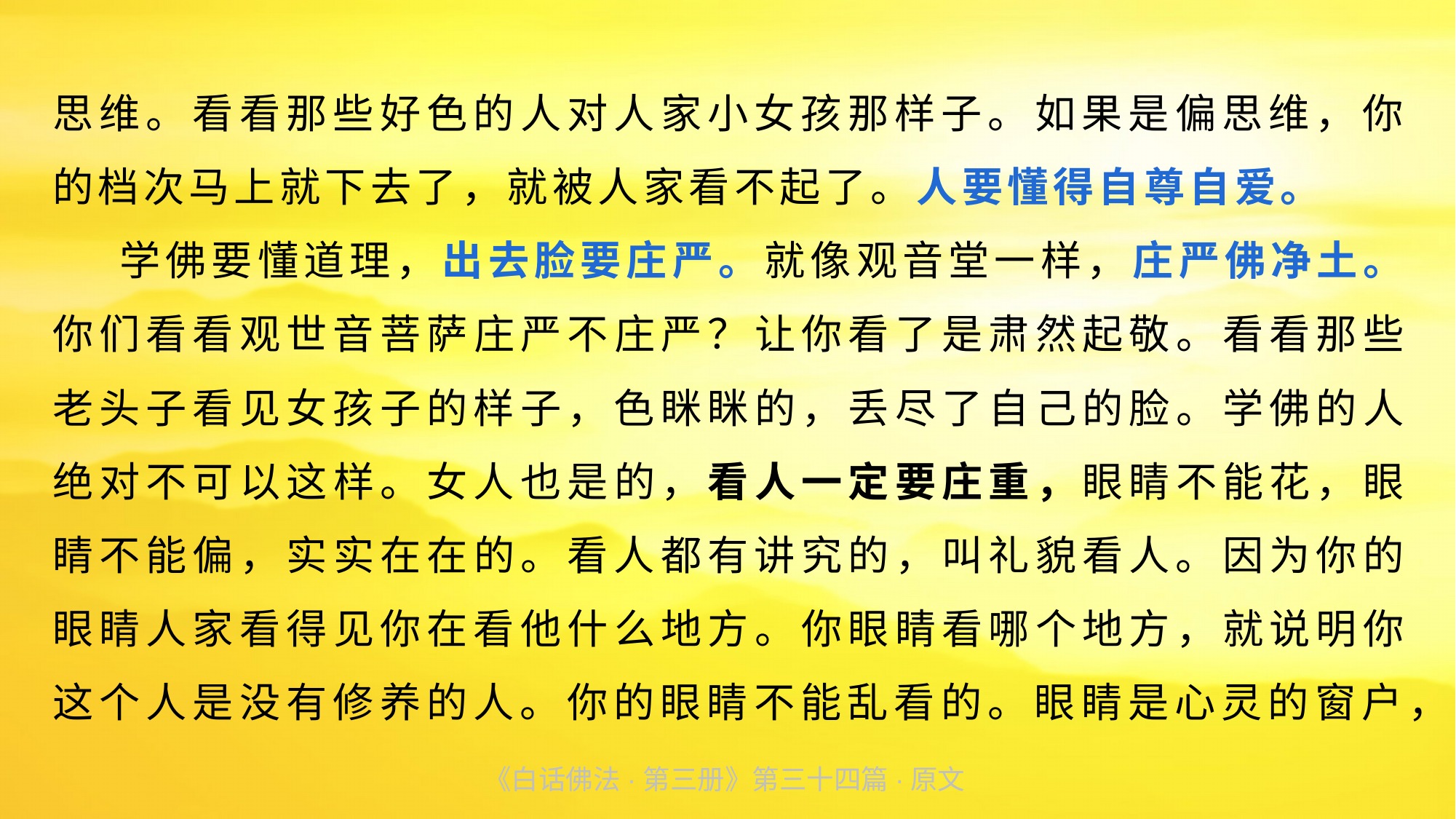

思维。看看那些好色的人对人家小女孩那样子。如果是偏思维，你的档次马上就下去了，就被人家看不起了。人要懂得自尊自爱。
    学佛要懂道理，出去脸要庄严。就像观音堂一样，庄严佛净土。你们看看观世音菩萨庄严不庄严？让你看了是肃然起敬。看看那些老头子看见女孩子的样子，色眯眯的，丢尽了自己的脸。学佛的人绝对不可以这样。女人也是的，看人一定要庄重，眼睛不能花，眼睛不能偏，实实在在的。看人都有讲究的，叫礼貌看人。因为你的眼睛人家看得见你在看他什么地方。你眼睛看哪个地方，就说明你这个人是没有修养的人。你的眼睛不能乱看的。眼睛是心灵的窗户，
《白话佛法·第三册》第三十四篇·原文